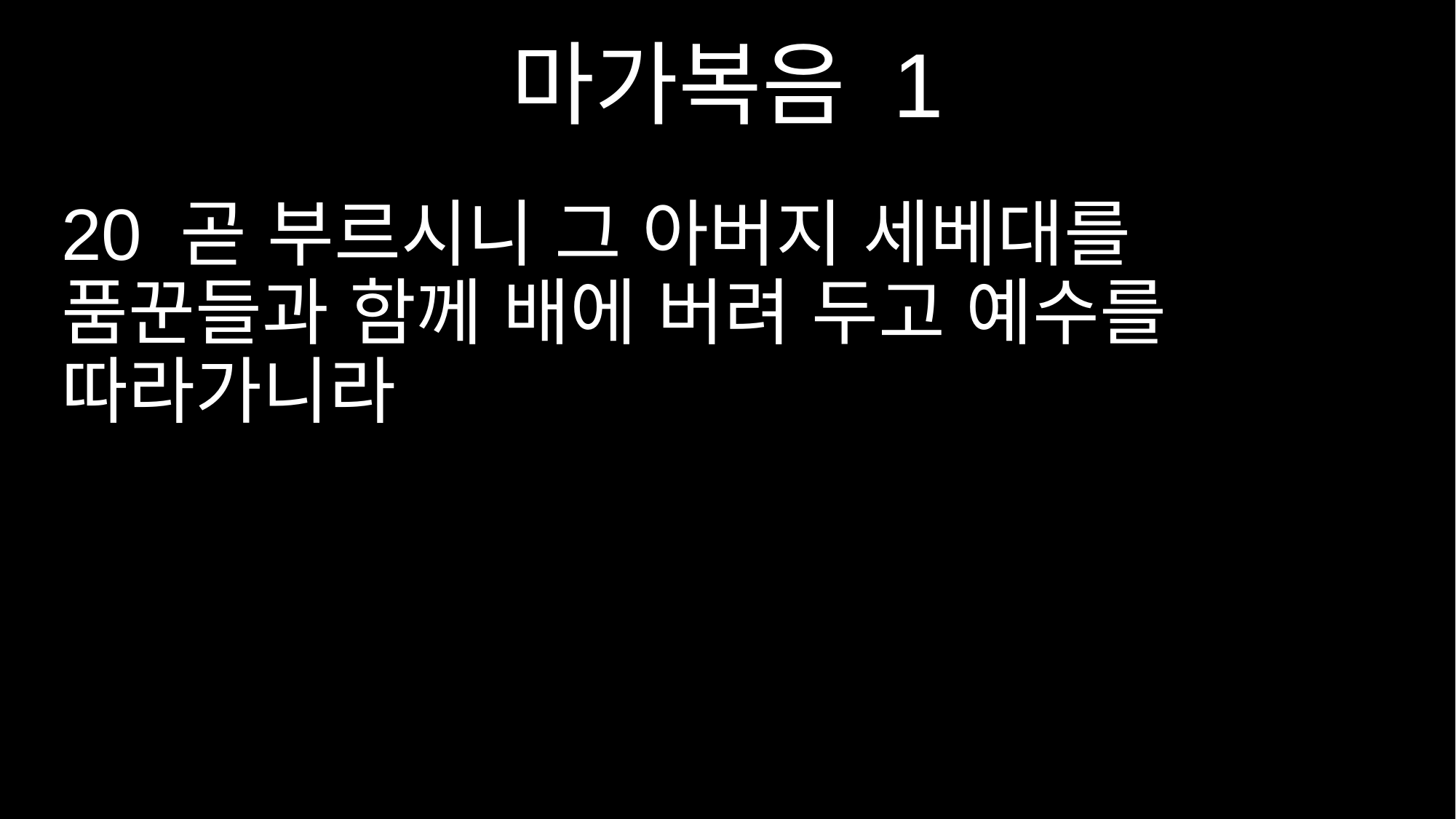

마가복음 1
20 곧 부르시니 그 아버지 세베대를 품꾼들과 함께 배에 버려 두고 예수를 따라가니라